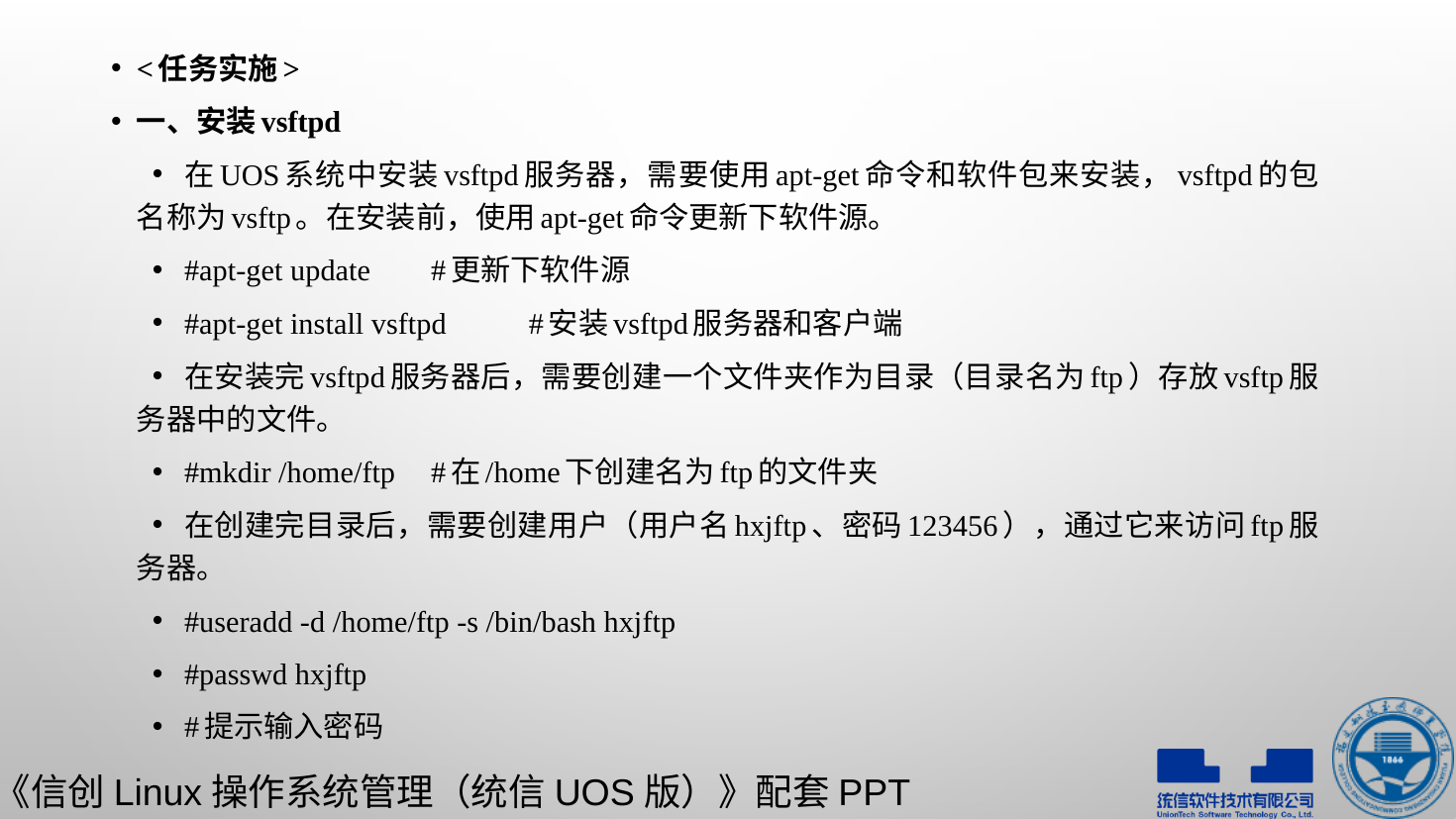

<任务实施>
一、安装vsftpd
在UOS系统中安装vsftpd服务器，需要使用apt-get命令和软件包来安装，vsftpd的包名称为vsftp。在安装前，使用apt-get命令更新下软件源。
#apt-get update					#更新下软件源
#apt-get install vsftpd				#安装vsftpd服务器和客户端
在安装完vsftpd服务器后，需要创建一个文件夹作为目录（目录名为ftp）存放vsftp服务器中的文件。
#mkdir /home/ftp							#在/home下创建名为ftp的文件夹
在创建完目录后，需要创建用户（用户名hxjftp、密码123456），通过它来访问ftp服务器。
#useradd -d /home/ftp -s /bin/bash hxjftp
#passwd hxjftp
#提示输入密码